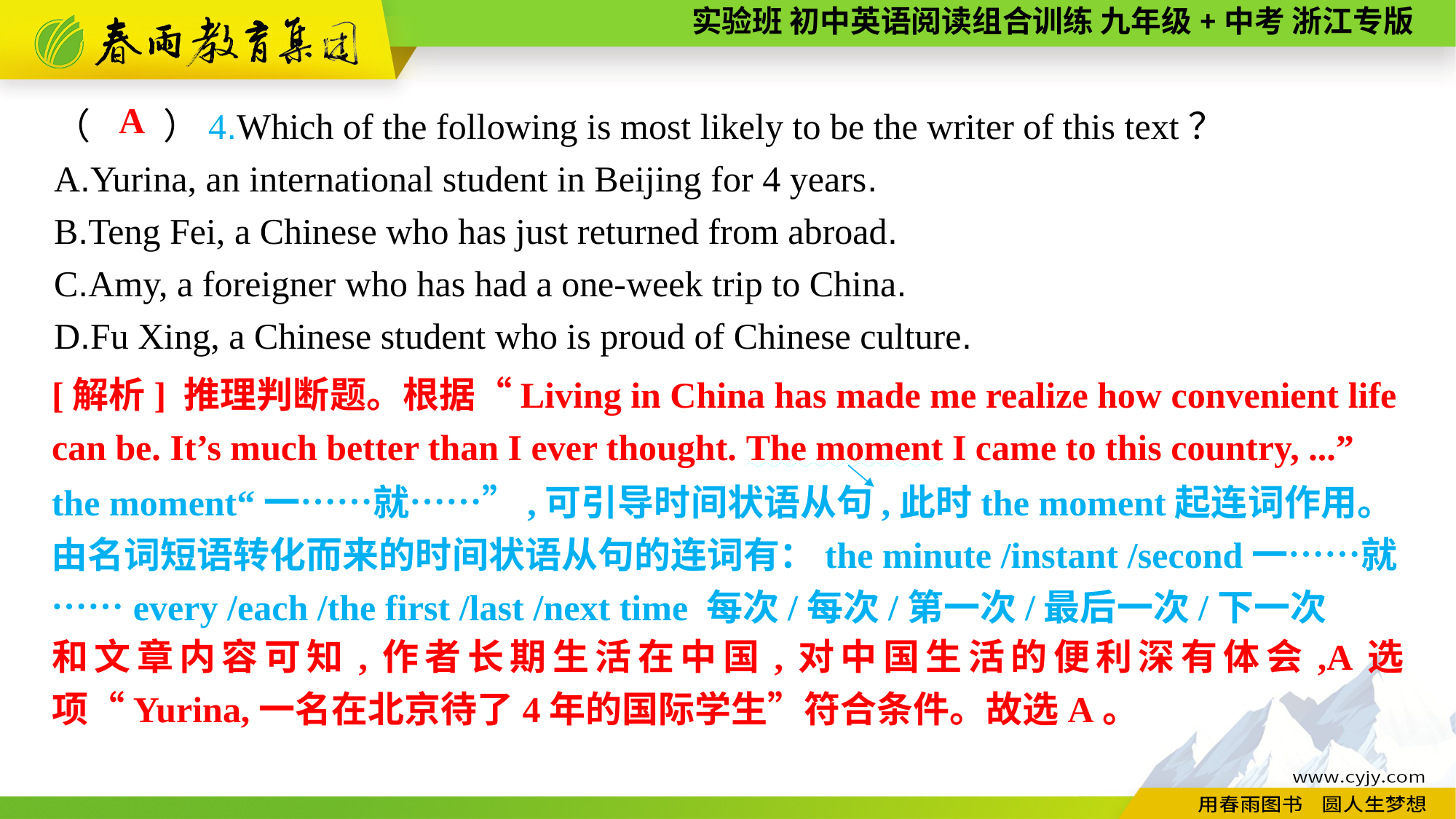

（　　）4.Which of the following is most likely to be the writer of this text？
A.Yurina, an international student in Beijing for 4 years.
B.Teng Fei, a Chinese who has just returned from abroad.
C.Amy, a foreigner who has had a one-week trip to China.
D.Fu Xing, a Chinese student who is proud of Chinese culture.
A
[解析] 推理判断题。根据“Living in China has made me realize how convenient life can be. It’s much better than I ever thought. The moment I came to this country, ...”

和文章内容可知,作者长期生活在中国,对中国生活的便利深有体会,A选项“Yurina,一名在北京待了4年的国际学生”符合条件。故选A。
the moment“一……就……”,可引导时间状语从句,此时the moment起连词作用。由名词短语转化而来的时间状语从句的连词有：the minute /instant /second一……就……every /each /the first /last /next time 每次/每次/第一次/最后一次/下一次